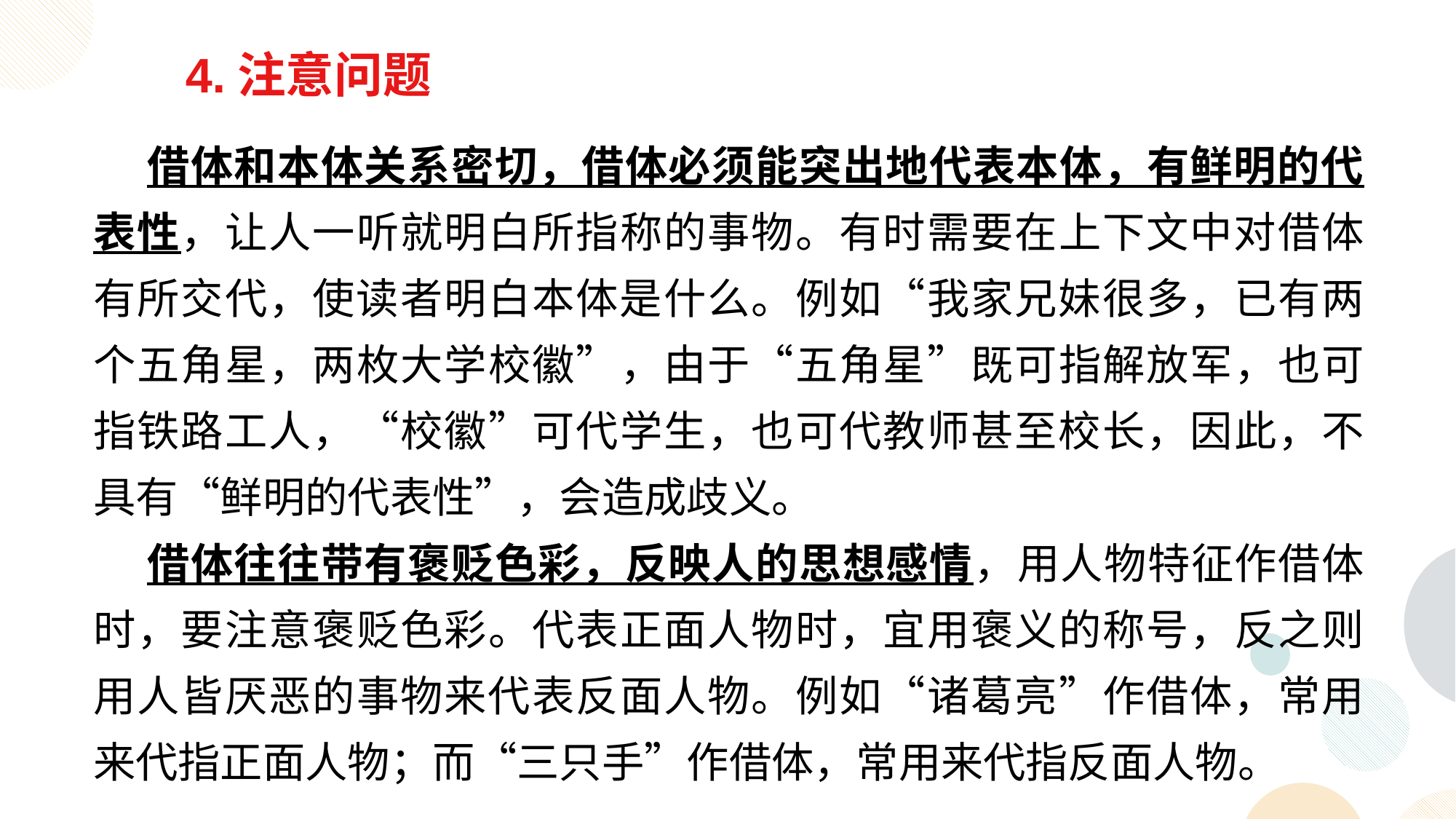

4.注意问题
    借体和本体关系密切，借体必须能突出地代表本体，有鲜明的代表性，让人一听就明白所指称的事物。有时需要在上下文中对借体有所交代，使读者明白本体是什么。例如“我家兄妹很多，已有两个五角星，两枚大学校徽”，由于“五角星”既可指解放军，也可指铁路工人，“校徽”可代学生，也可代教师甚至校长，因此，不具有“鲜明的代表性”，会造成歧义。
    借体往往带有褒贬色彩，反映人的思想感情，用人物特征作借体时，要注意褒贬色彩。代表正面人物时，宜用褒义的称号，反之则用人皆厌恶的事物来代表反面人物。例如“诸葛亮”作借体，常用来代指正面人物；而“三只手”作借体，常用来代指反面人物。